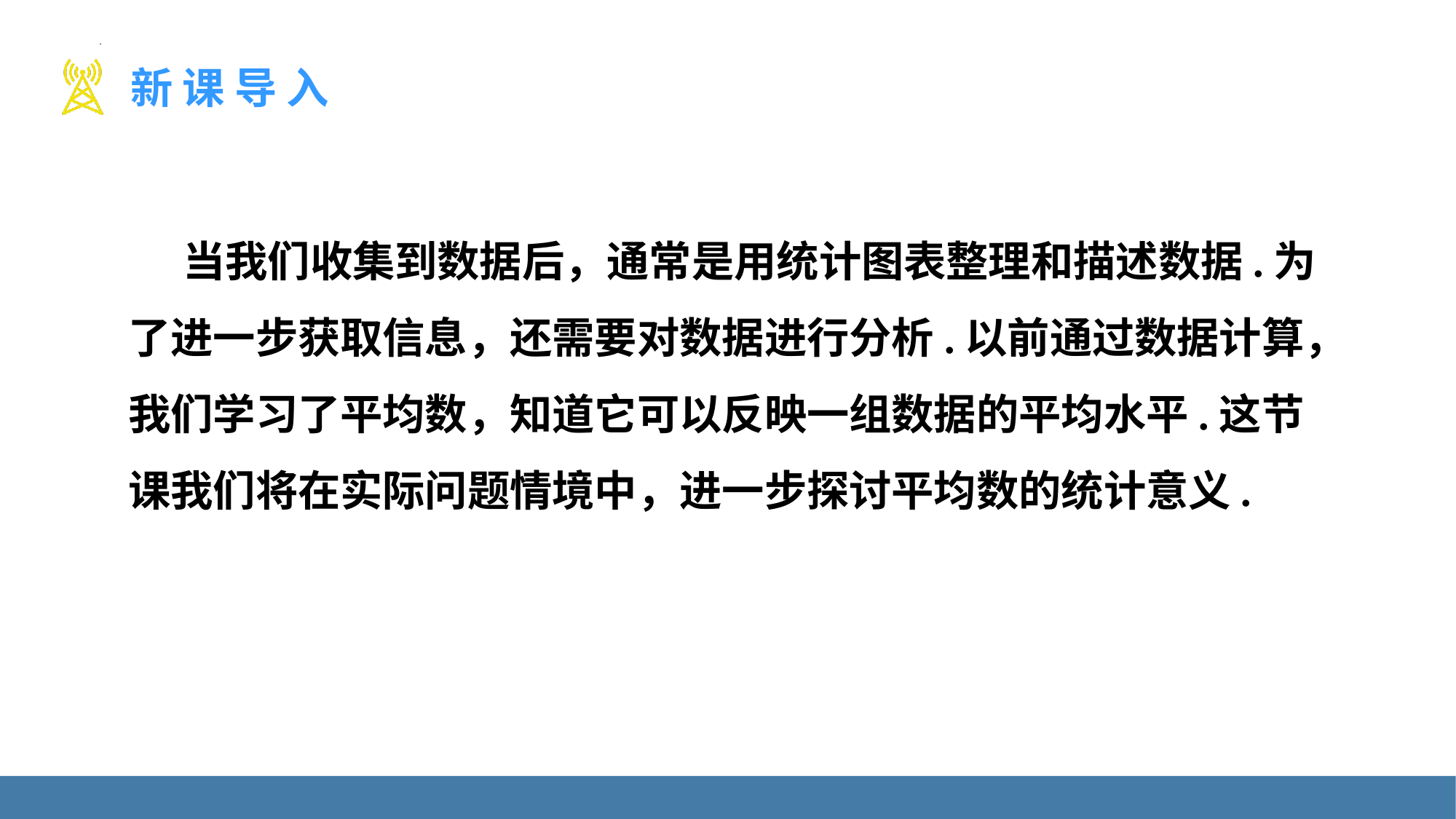

当我们收集到数据后，通常是用统计图表整理和描述数据.为了进一步获取信息，还需要对数据进行分析.以前通过数据计算，我们学习了平均数，知道它可以反映一组数据的平均水平.这节课我们将在实际问题情境中，进一步探讨平均数的统计意义.